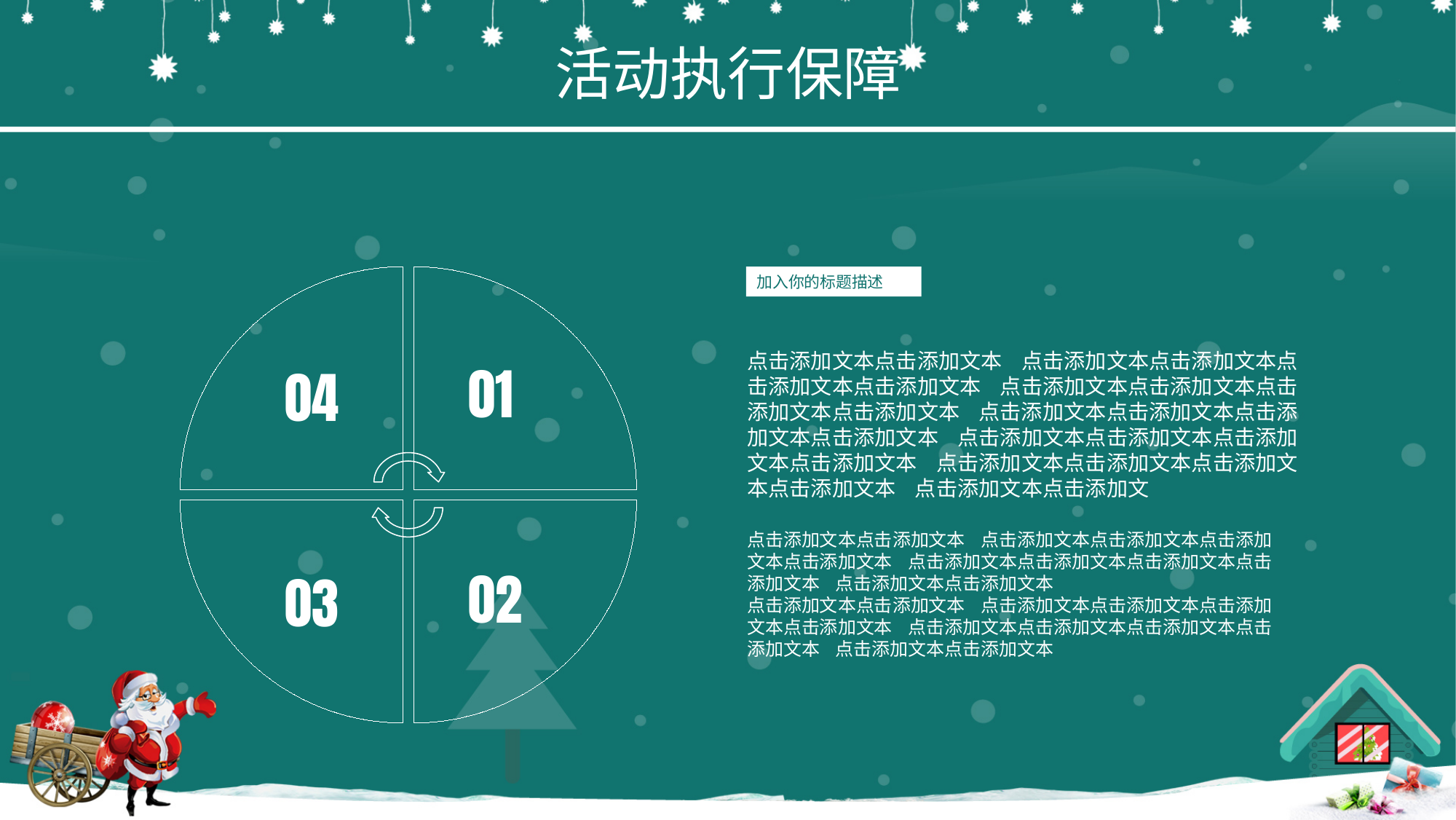

活动执行保障

01
04

02
03
加入你的标题描述
点击添加文本点击添加文本    点击添加文本点击添加文本点击添加文本点击添加文本    点击添加文本点击添加文本点击添加文本点击添加文本    点击添加文本点击添加文本点击添加文本点击添加文本    点击添加文本点击添加文本点击添加文本点击添加文本    点击添加文本点击添加文本点击添加文本点击添加文本    点击添加文本点击添加文
点击添加文本点击添加文本    点击添加文本点击添加文本点击添加文本点击添加文本    点击添加文本点击添加文本点击添加文本点击添加文本    点击添加文本点击添加文本
点击添加文本点击添加文本    点击添加文本点击添加文本点击添加文本点击添加文本    点击添加文本点击添加文本点击添加文本点击添加文本    点击添加文本点击添加文本